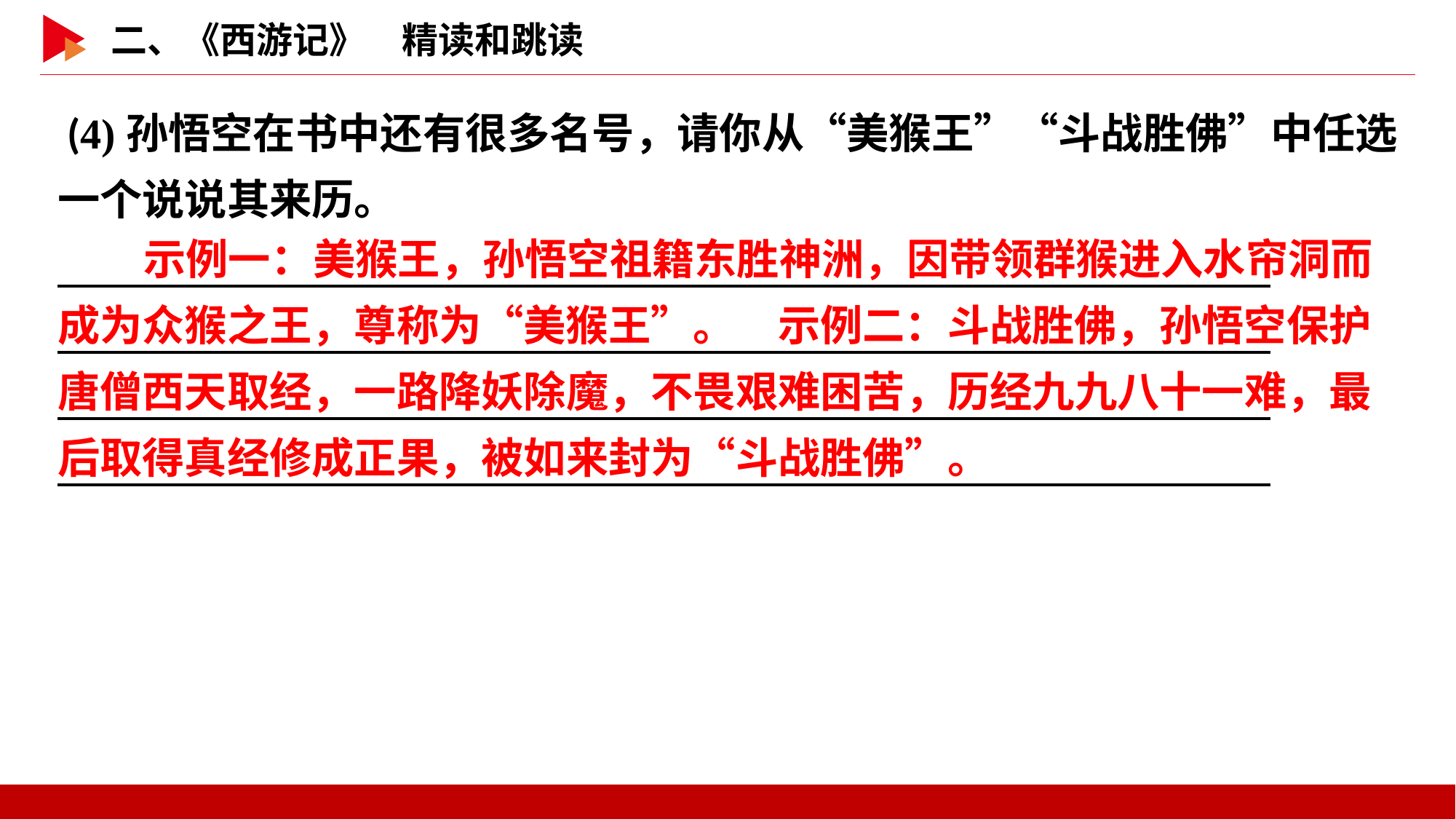

(4)孙悟空在书中还有很多名号，请你从“美猴王”“斗战胜佛”中任选一个说说其来历。

示例一：美猴王，孙悟空祖籍东胜神洲，因带领群猴进入水帘洞而成为众猴之王，尊称为“美猴王”。　示例二：斗战胜佛，孙悟空保护唐僧西天取经，一路降妖除魔，不畏艰难困苦，历经九九八十一难，最后取得真经修成正果，被如来封为“斗战胜佛”。